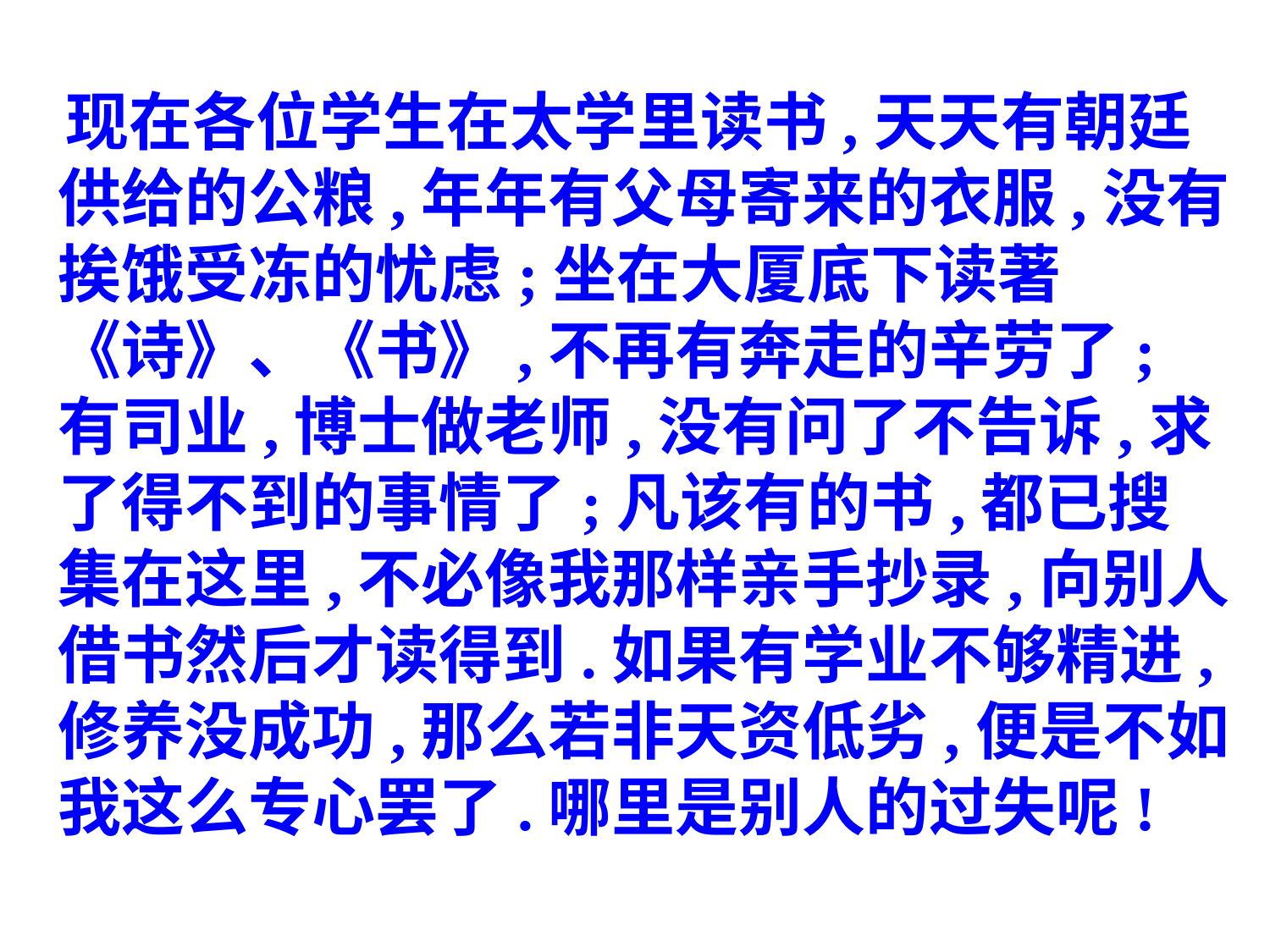

现在各位学生在太学里读书,天天有朝廷供给的公粮,年年有父母寄来的衣服,没有挨饿受冻的忧虑;坐在大厦底下读著《诗》、《书》,不再有奔走的辛劳了;有司业,博士做老师,没有问了不告诉,求了得不到的事情了;凡该有的书,都已搜集在这里,不必像我那样亲手抄录,向别人借书然后才读得到.如果有学业不够精进,修养没成功,那么若非天资低劣,便是不如我这么专心罢了.哪里是别人的过失呢!